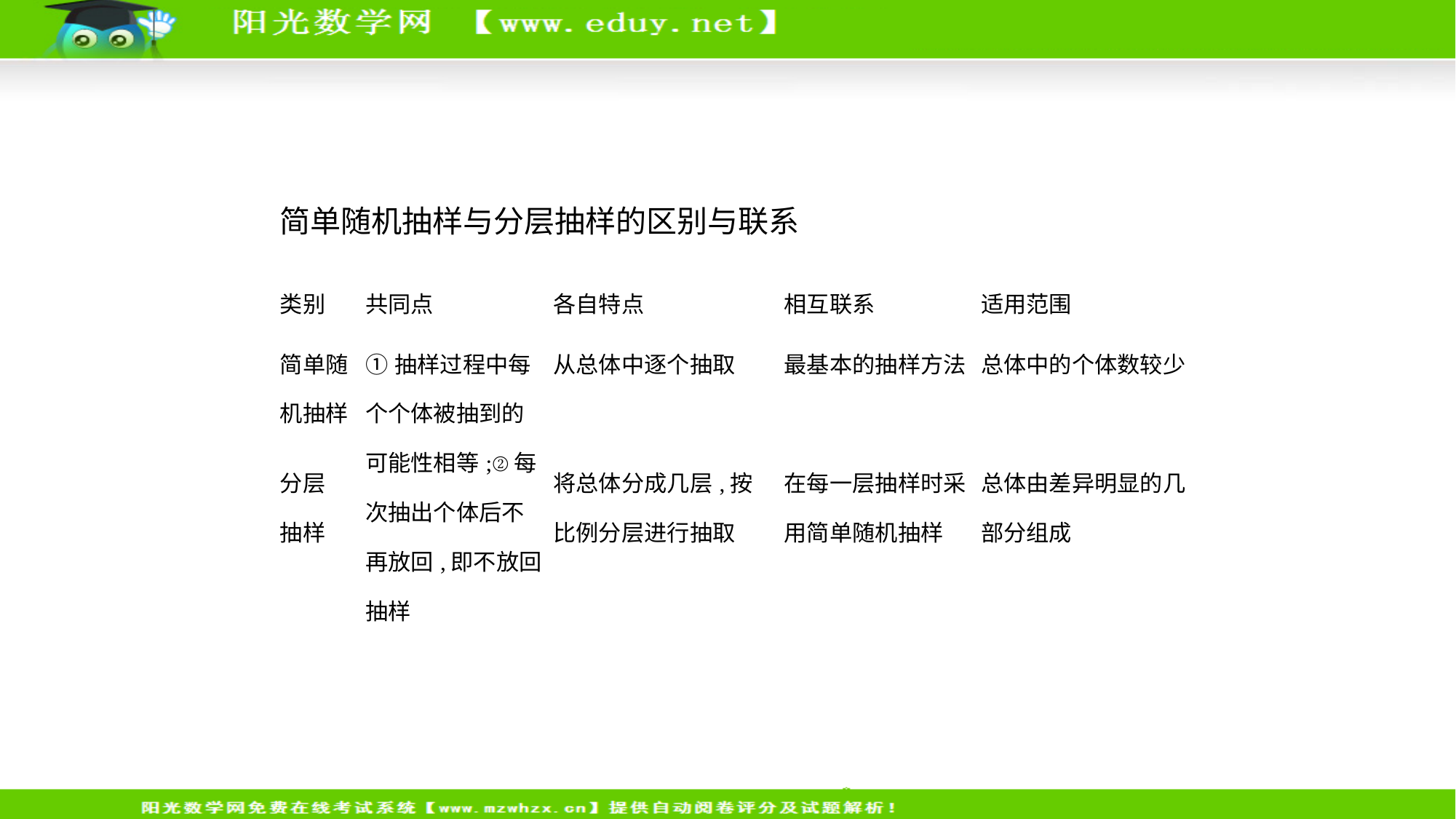

简单随机抽样与分层抽样的区别与联系
| 类别 | 共同点 | 各自特点 | 相互联系 | 适用范围 |
| --- | --- | --- | --- | --- |
| 简单随 机抽样 | ①抽样过程中每个个体被抽到的可能性相等;②每次抽出个体后不再放回,即不放回抽样 | 从总体中逐个抽取 | 最基本的抽样方法 | 总体中的个体数较少 |
| 分层 抽样 |  | 将总体分成几层,按比例分层进行抽取 | 在每一层抽样时采用简单随机抽样 | 总体由差异明显的几部分组成 |